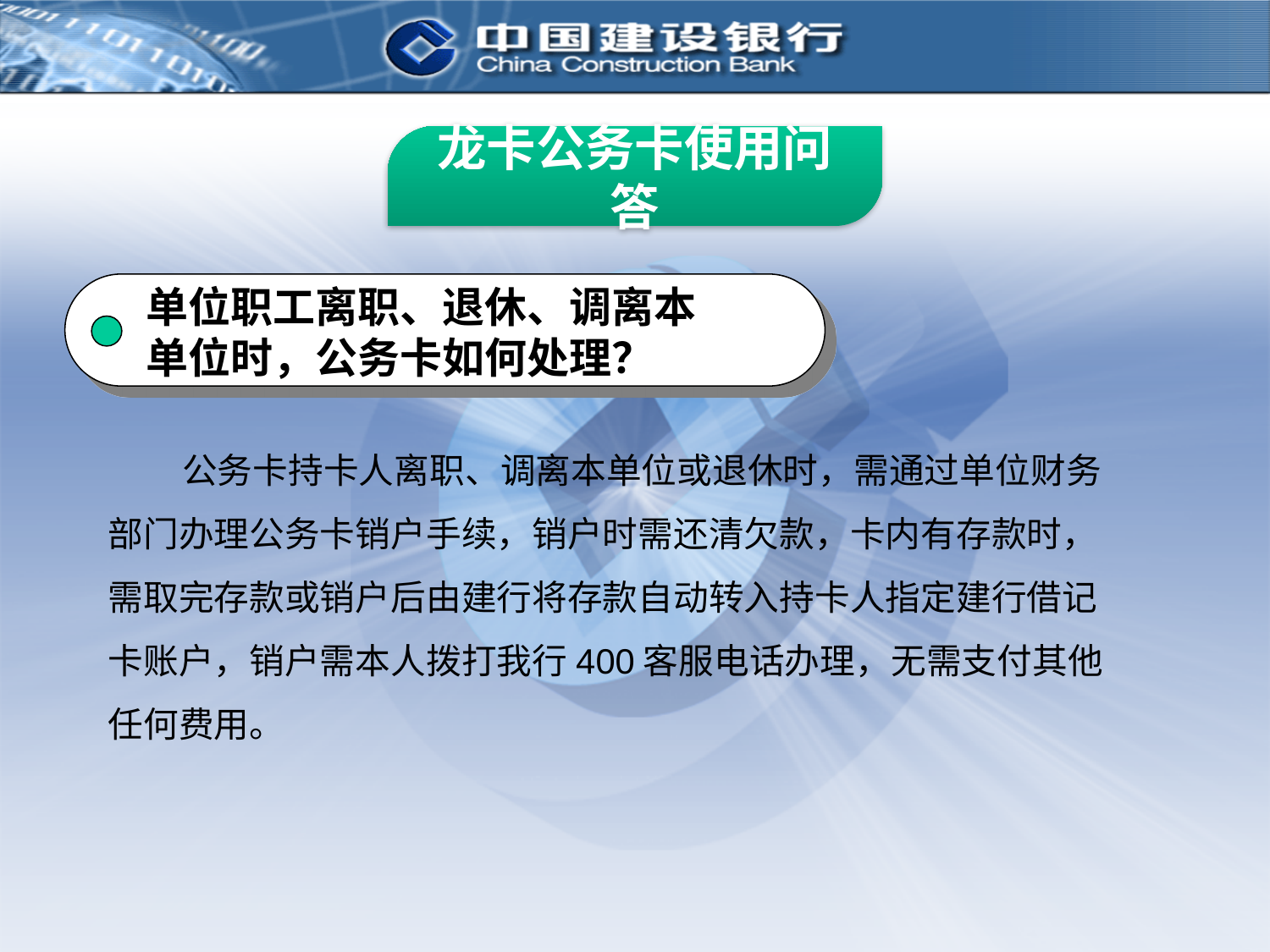

龙卡公务卡使用问答
单位职工离职、退休、调离本单位时，公务卡如何处理？

公务卡持卡人离职、调离本单位或退休时，需通过单位财务部门办理公务卡销户手续，销户时需还清欠款，卡内有存款时，需取完存款或销户后由建行将存款自动转入持卡人指定建行借记卡账户，销户需本人拨打我行400客服电话办理，无需支付其他任何费用。